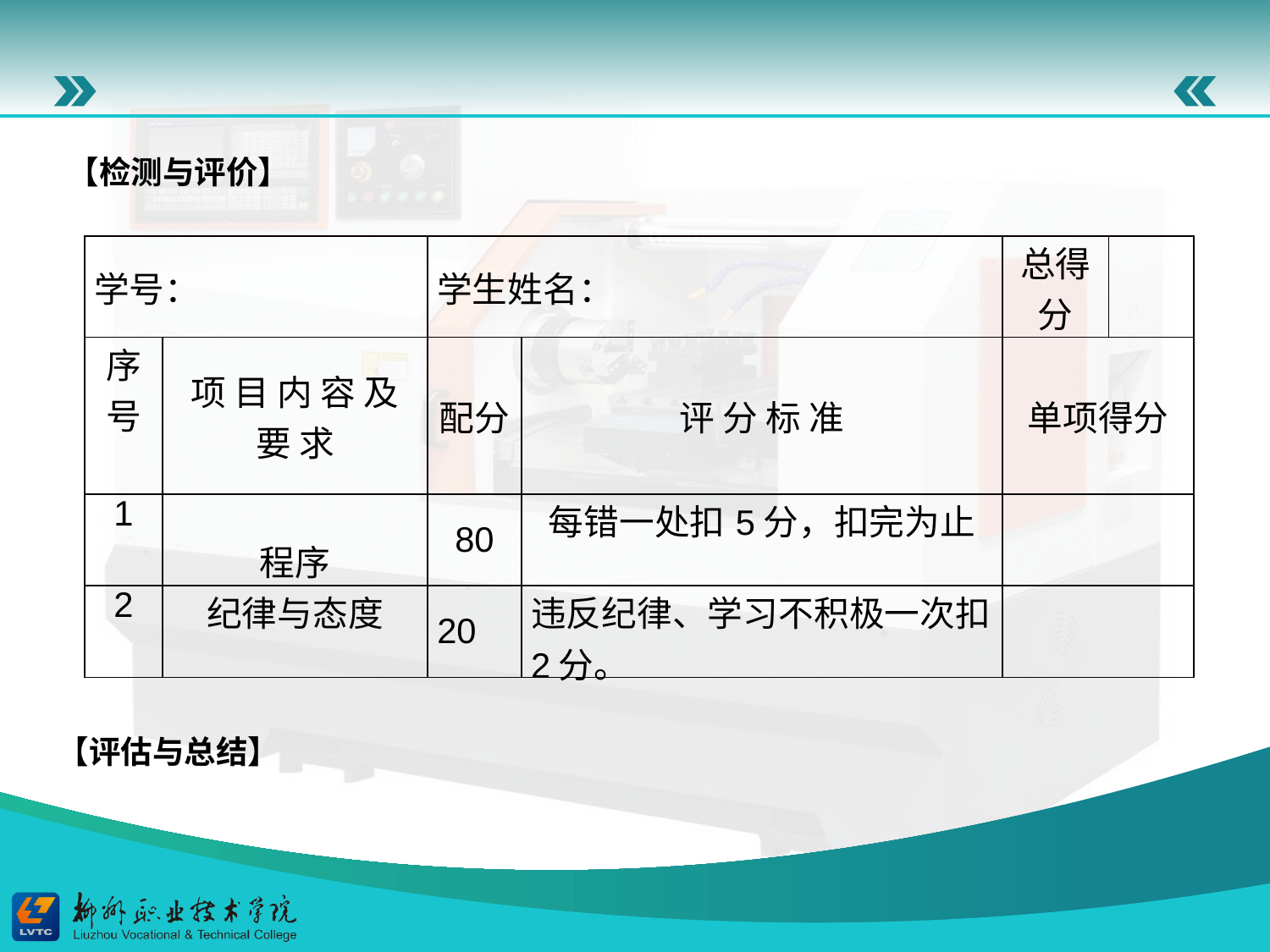

【检测与评价】
| 学号： |  | 学生姓名： |  | 总得分 |  |
| --- | --- | --- | --- | --- | --- |
| 序号 | 项 目 内 容 及 要 求 | 配分 | 评 分 标 准 | 单项得分 |  |
| 1 | 程序 | 80 | 每错一处扣5分，扣完为止 |  |  |
| 2 | 纪律与态度 | 20 | 违反纪律、学习不积极一次扣2分。 |  |  |
【评估与总结】